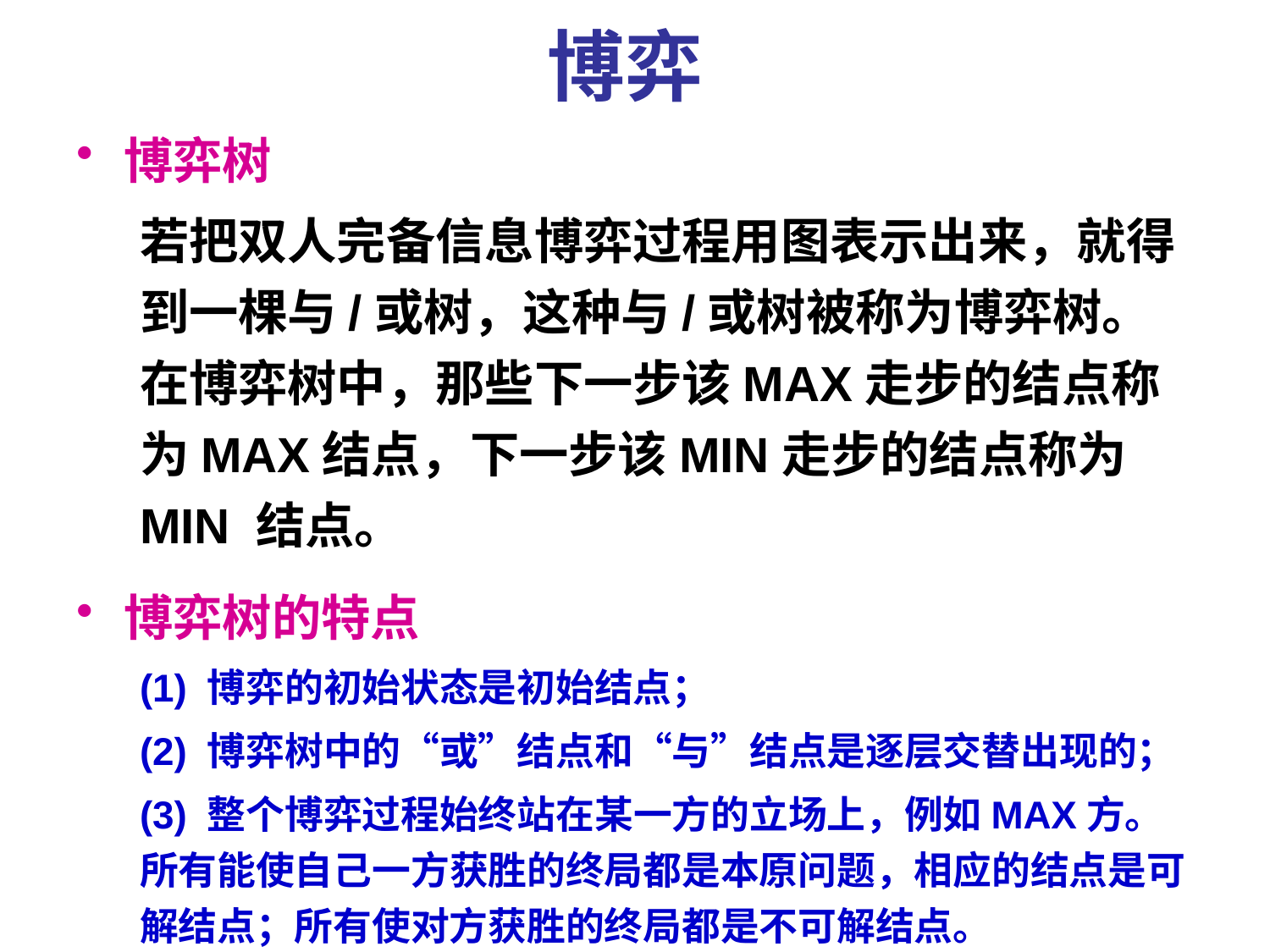

博弈
博弈树
若把双人完备信息博弈过程用图表示出来，就得到一棵与/或树，这种与/或树被称为博弈树。在博弈树中，那些下一步该MAX走步的结点称为MAX结点，下一步该MIN走步的结点称为MIN 结点。
博弈树的特点
(1) 博弈的初始状态是初始结点；
(2) 博弈树中的“或”结点和“与”结点是逐层交替出现的；
(3) 整个博弈过程始终站在某一方的立场上，例如MAX方。所有能使自己一方获胜的终局都是本原问题，相应的结点是可解结点；所有使对方获胜的终局都是不可解结点。